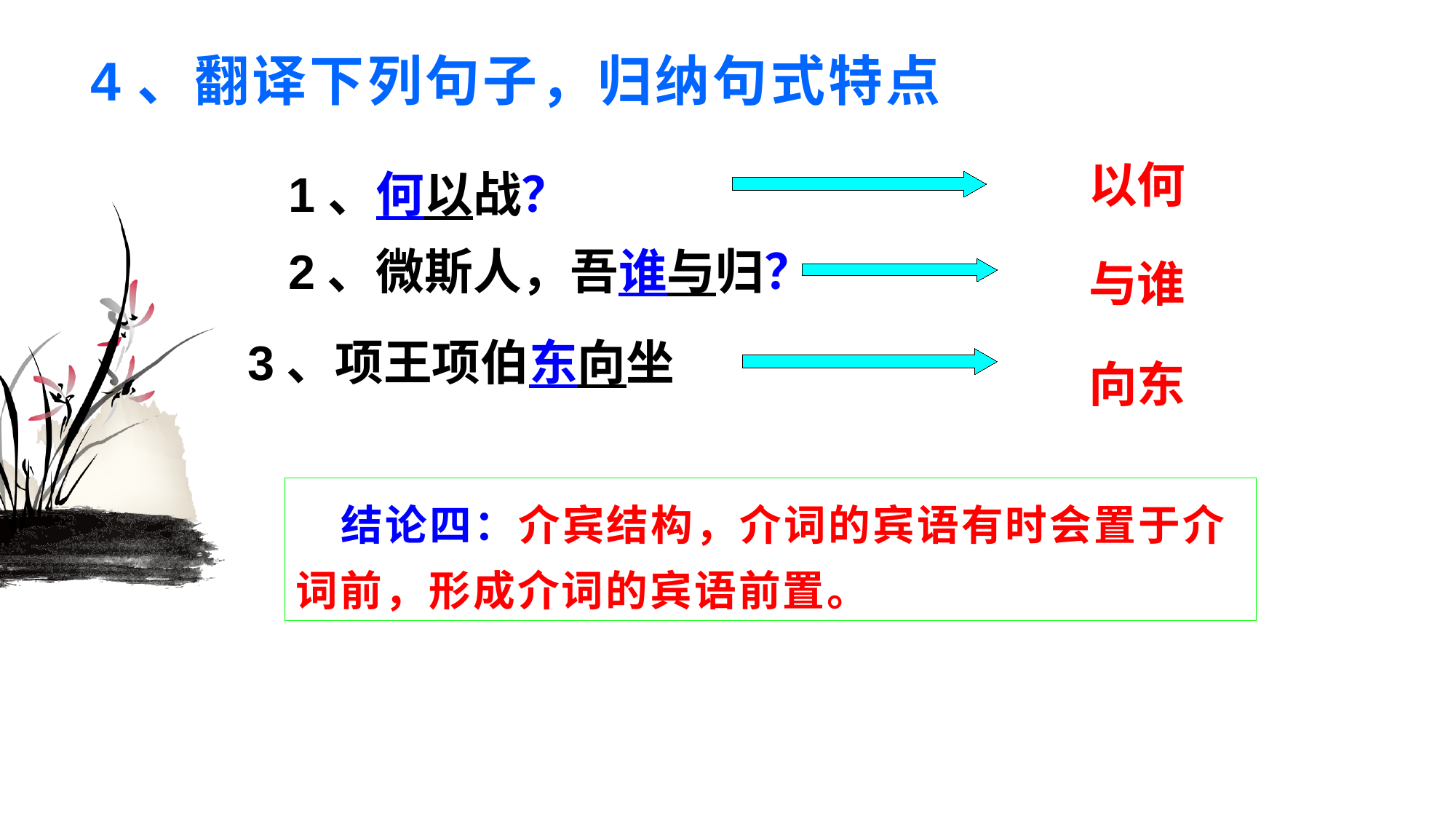

# 4、翻译下列句子，归纳句式特点
以何
1、何以战？

2、微斯人，吾谁与归？
与谁

3、项王项伯东向坐

向东
   结论四：介宾结构，介词的宾语有时会置于介词前，形成介词的宾语前置。